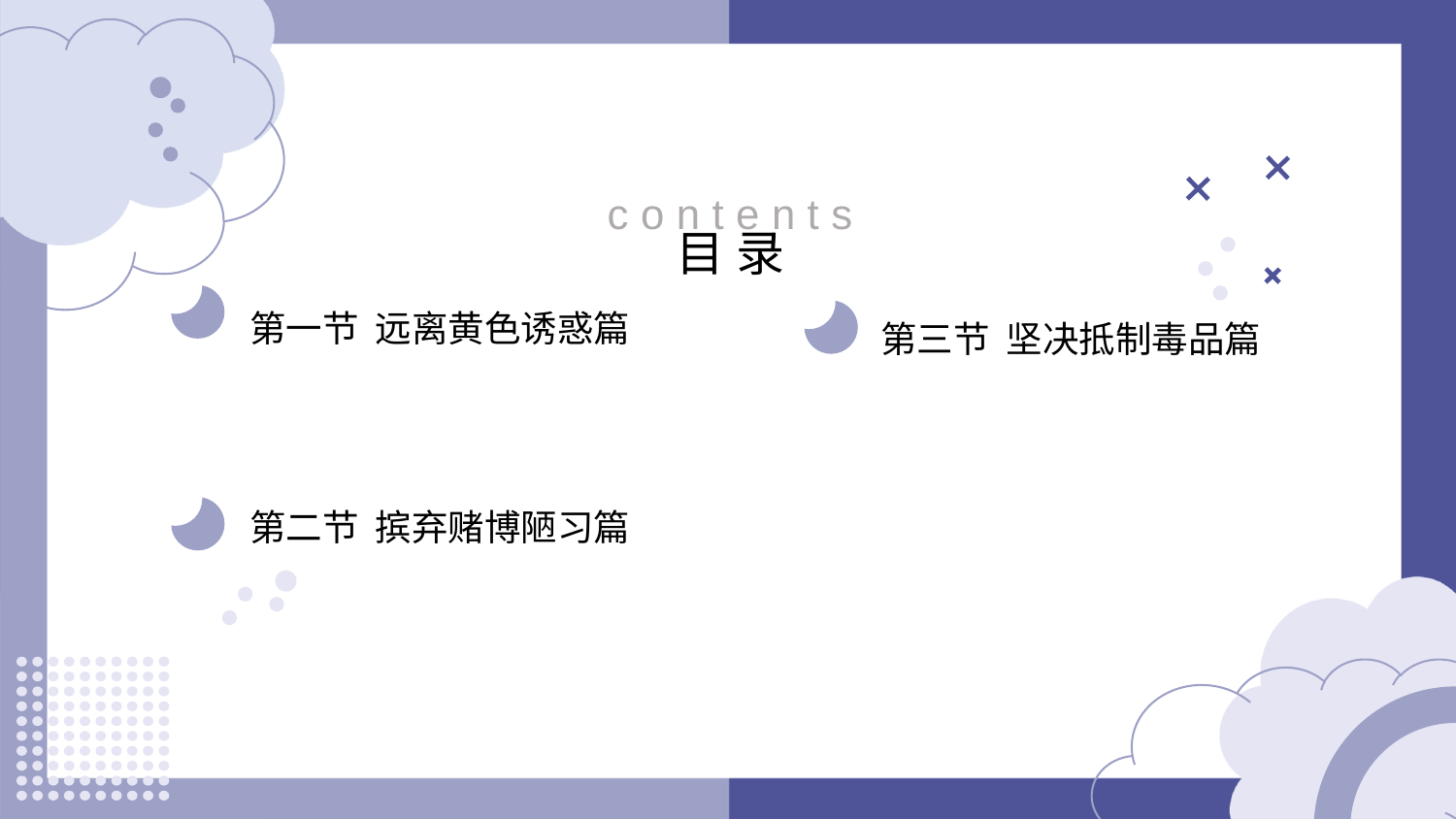

contents
目录

第一节  远离黄色诱惑篇

第三节  坚决抵制毒品篇

第二节  摈弃赌博陋习篇